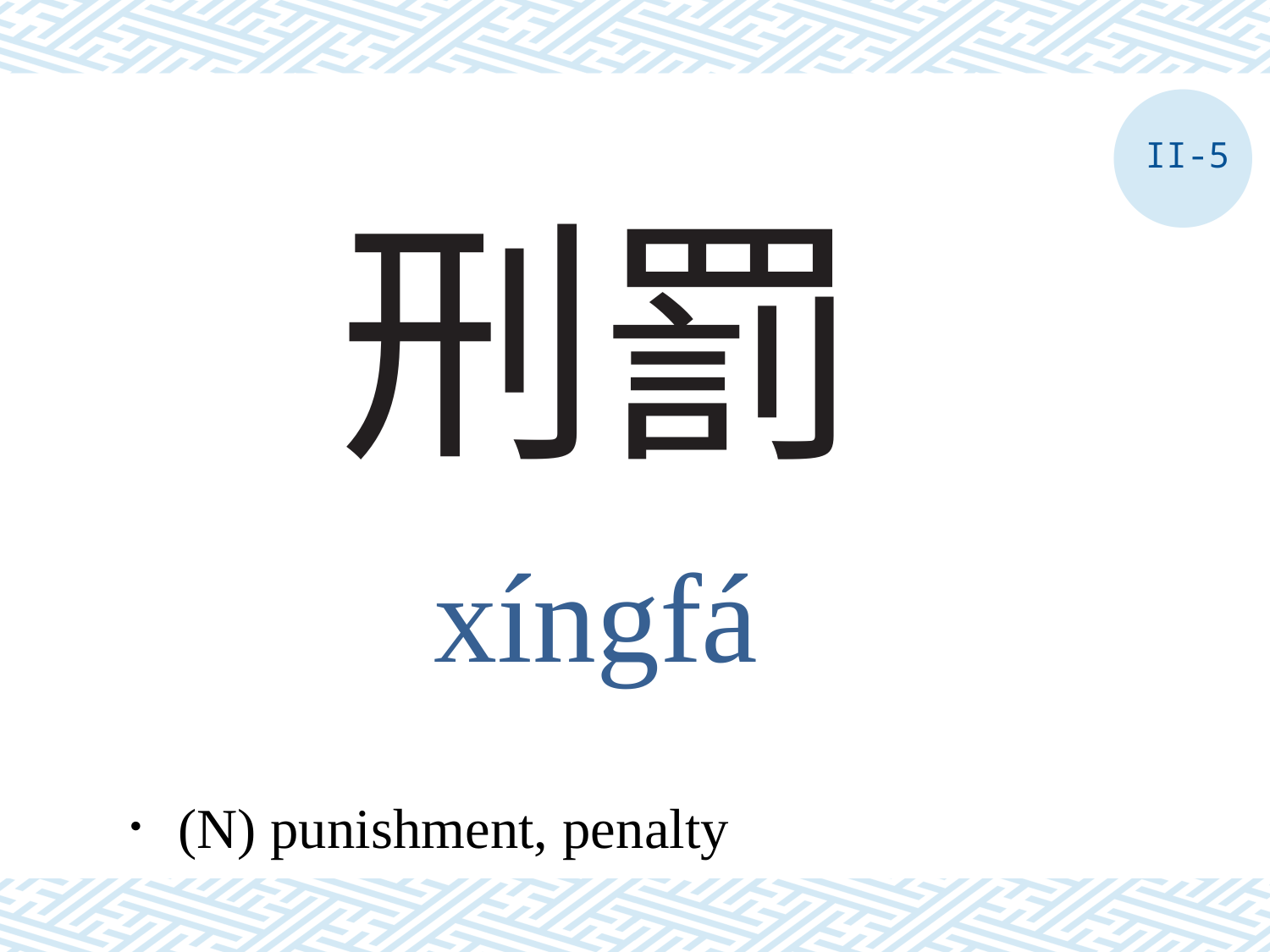

II-5

# 刑罰
xíngfá
．(N) punishment, penalty